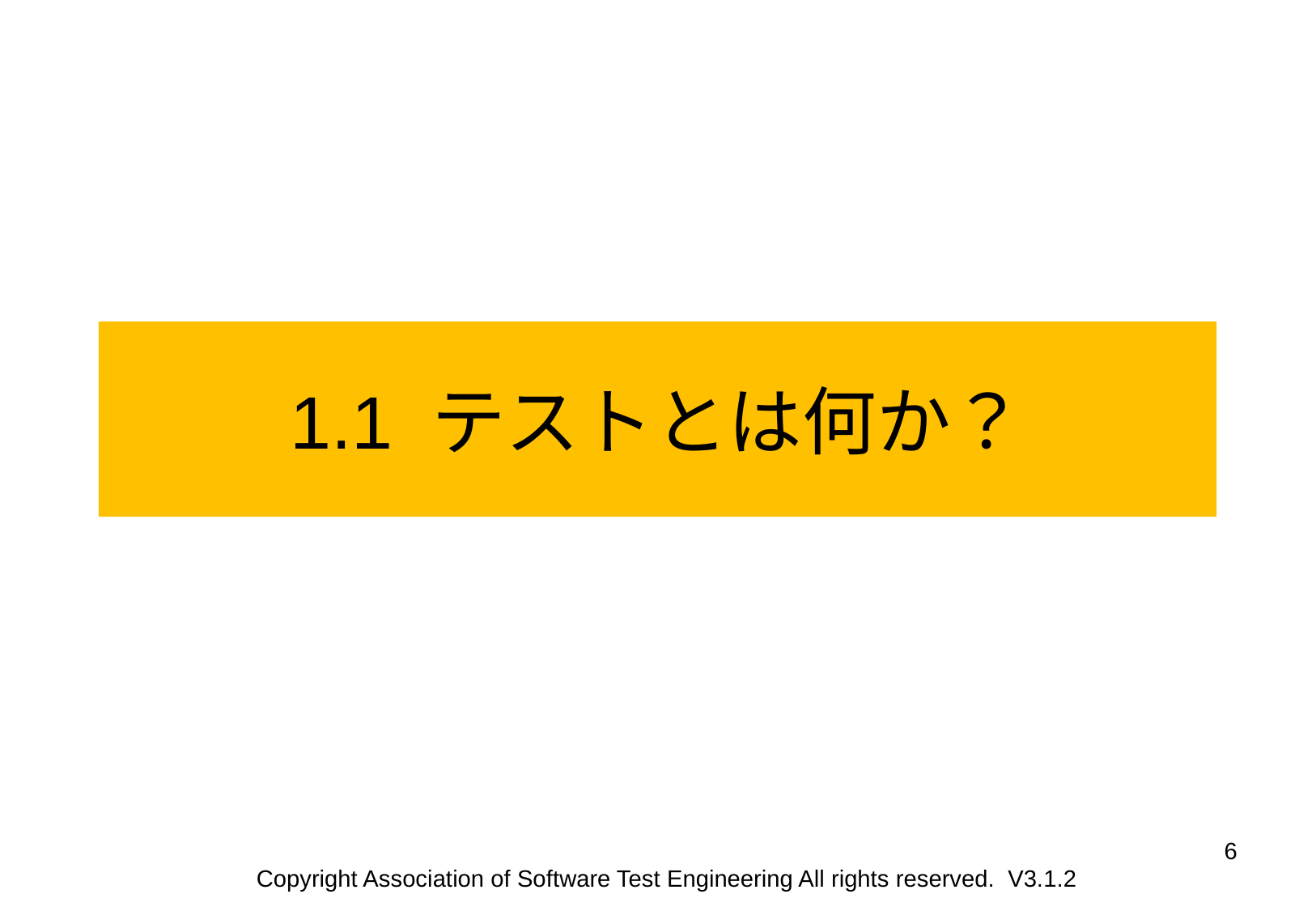

1.1 テストとは何か？
6
Copyright Association of Software Test Engineering All rights reserved.  V3.1.2